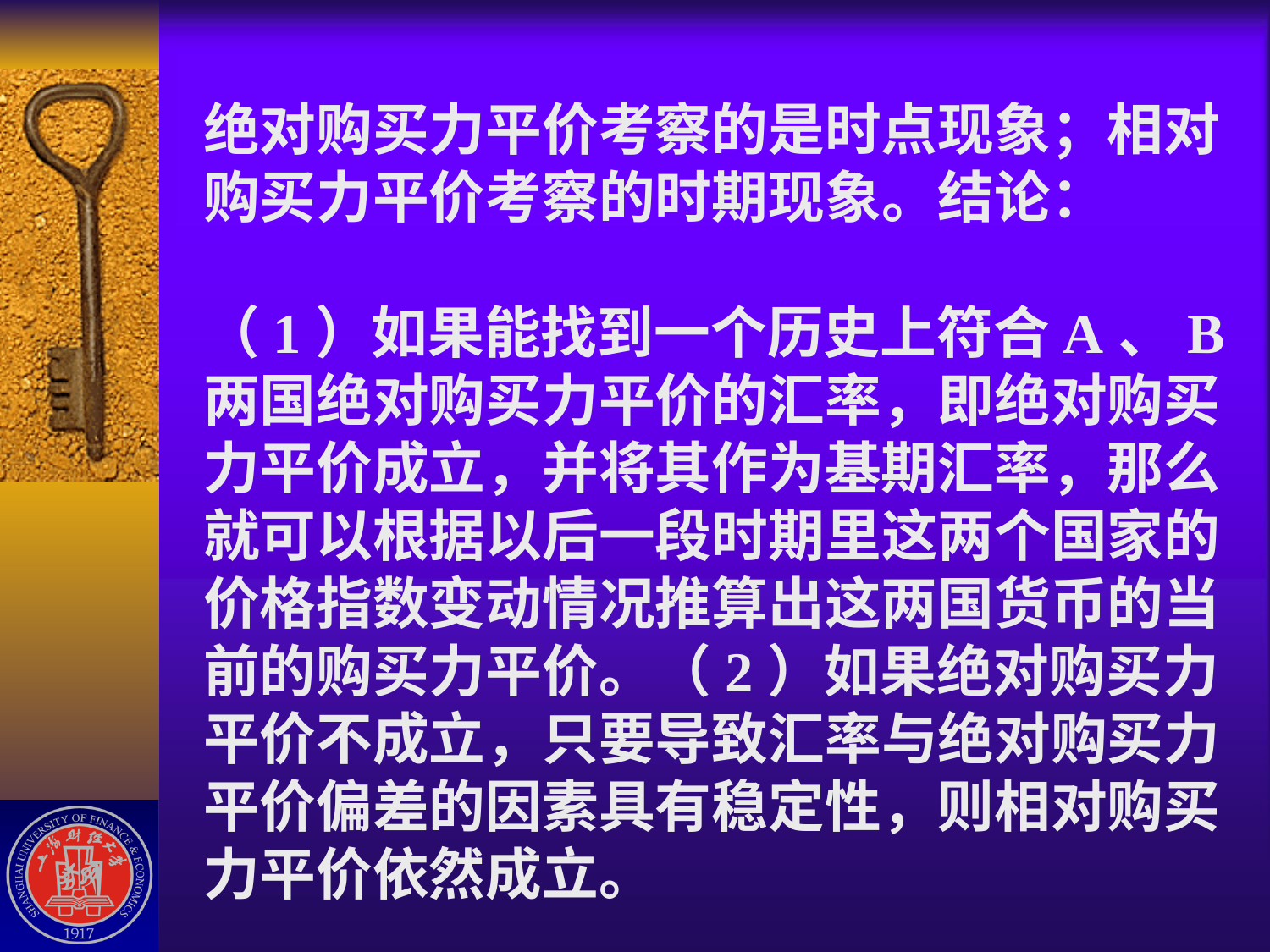

# 绝对购买力平价考察的是时点现象；相对购买力平价考察的时期现象。结论： （1）如果能找到一个历史上符合A、B两国绝对购买力平价的汇率，即绝对购买力平价成立，并将其作为基期汇率，那么就可以根据以后一段时期里这两个国家的价格指数变动情况推算出这两国货币的当前的购买力平价。（2）如果绝对购买力平价不成立，只要导致汇率与绝对购买力平价偏差的因素具有稳定性，则相对购买力平价依然成立。